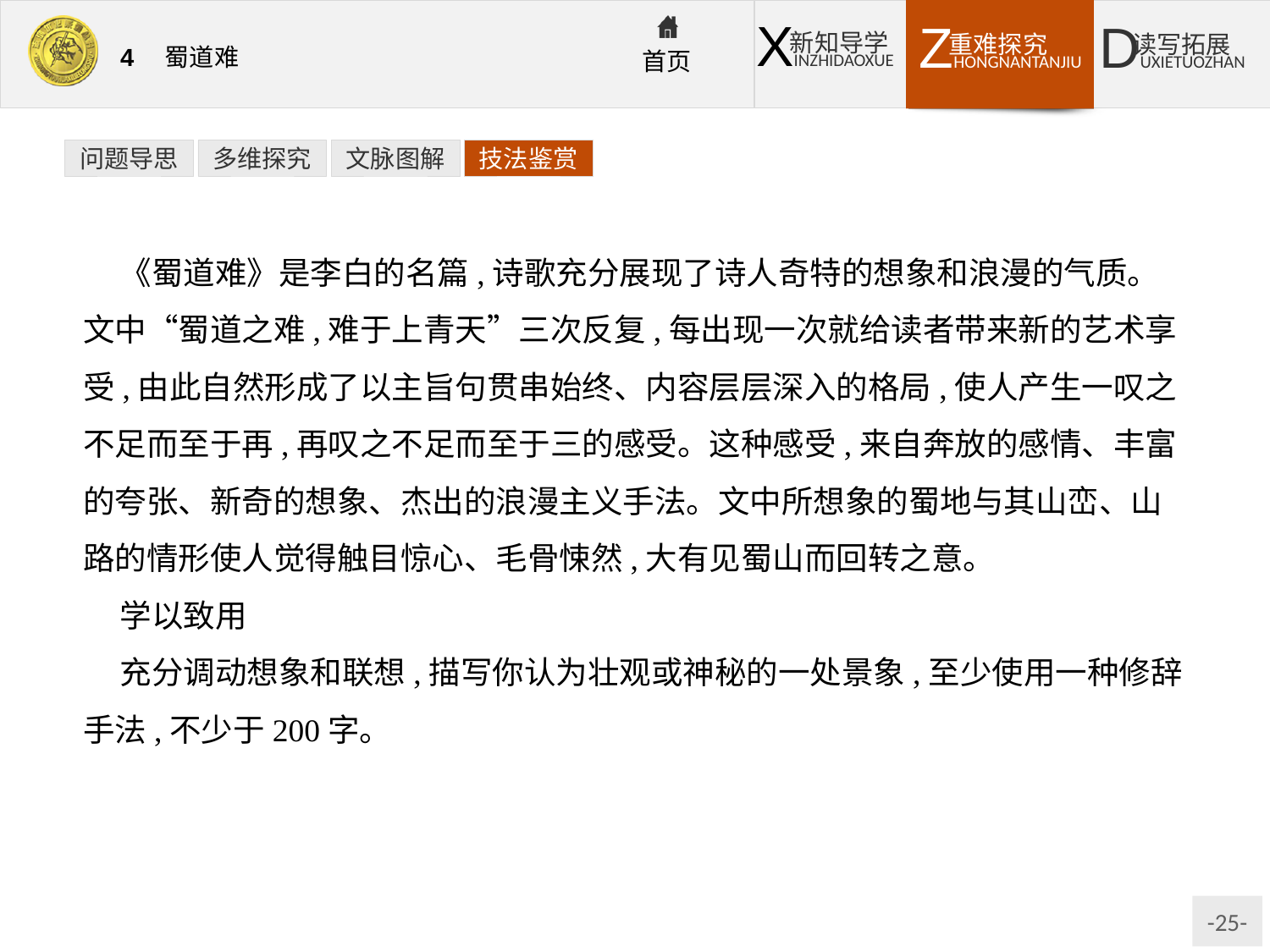

问题导思
多维探究
文脉图解
技法鉴赏
《蜀道难》是李白的名篇,诗歌充分展现了诗人奇特的想象和浪漫的气质。文中“蜀道之难,难于上青天”三次反复,每出现一次就给读者带来新的艺术享受,由此自然形成了以主旨句贯串始终、内容层层深入的格局,使人产生一叹之不足而至于再,再叹之不足而至于三的感受。这种感受,来自奔放的感情、丰富的夸张、新奇的想象、杰出的浪漫主义手法。文中所想象的蜀地与其山峦、山路的情形使人觉得触目惊心、毛骨悚然,大有见蜀山而回转之意。
学以致用
充分调动想象和联想,描写你认为壮观或神秘的一处景象,至少使用一种修辞手法,不少于200字。